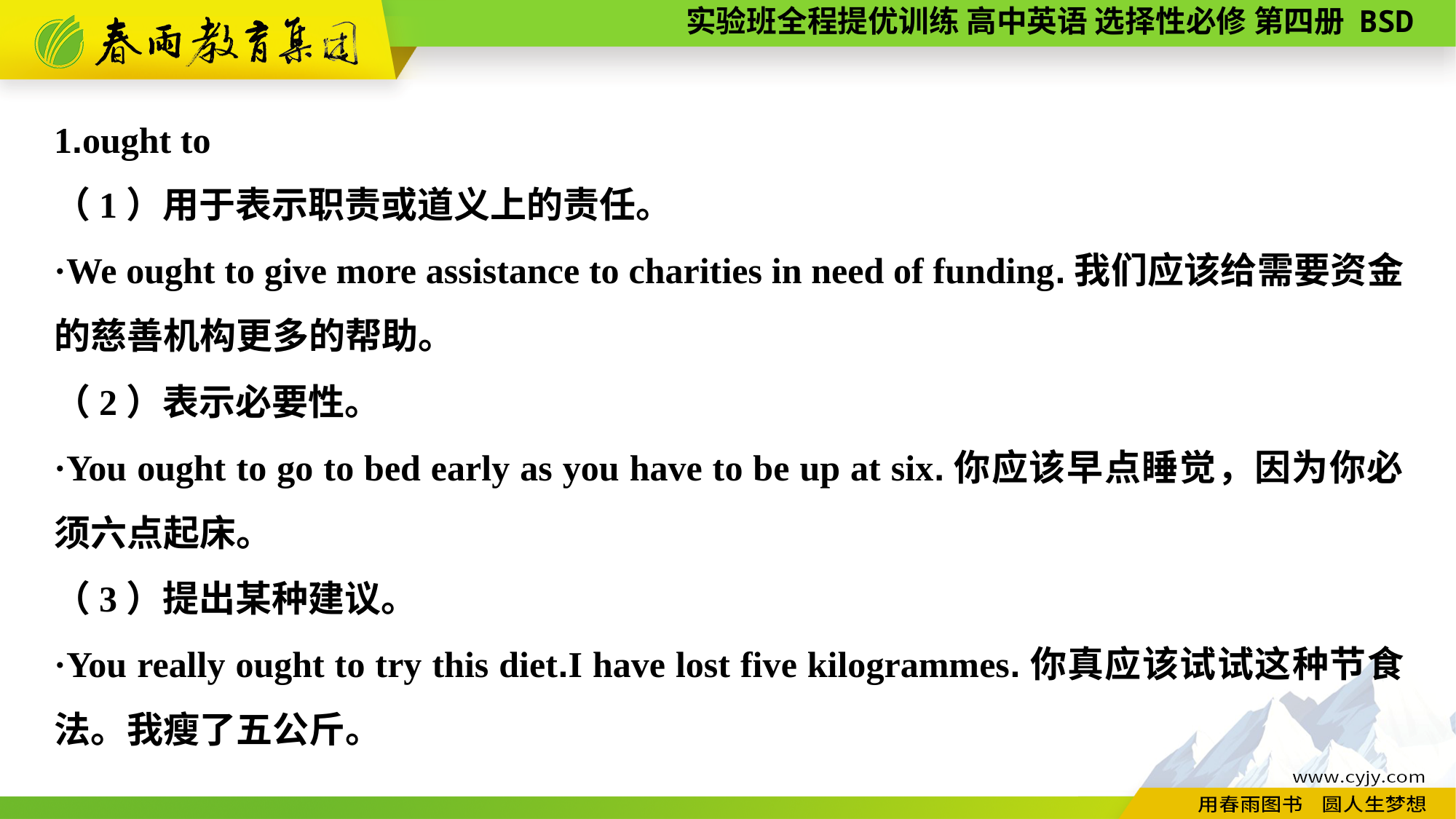

1.ought to
（1）用于表示职责或道义上的责任。
·We ought to give more assistance to charities in need of funding.我们应该给需要资金的慈善机构更多的帮助。
（2）表示必要性。
·You ought to go to bed early as you have to be up at six.你应该早点睡觉，因为你必须六点起床。
（3）提出某种建议。
·You really ought to try this diet.I have lost five kilogrammes.你真应该试试这种节食法。我瘦了五公斤。